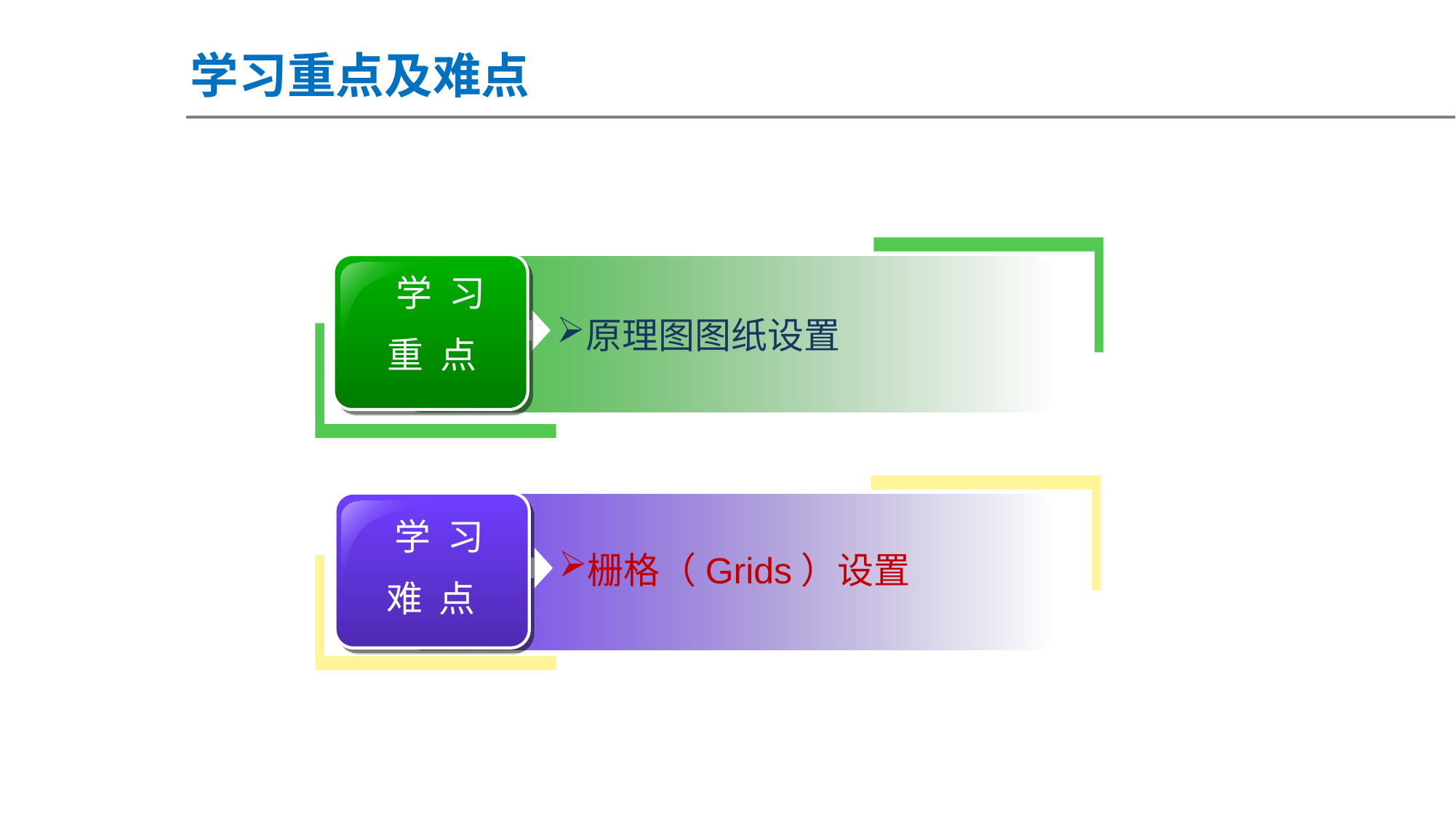

学习重点及难点

 学  习
重  点
原理图图纸设置

 学  习
难  点
栅格（Grids）设置